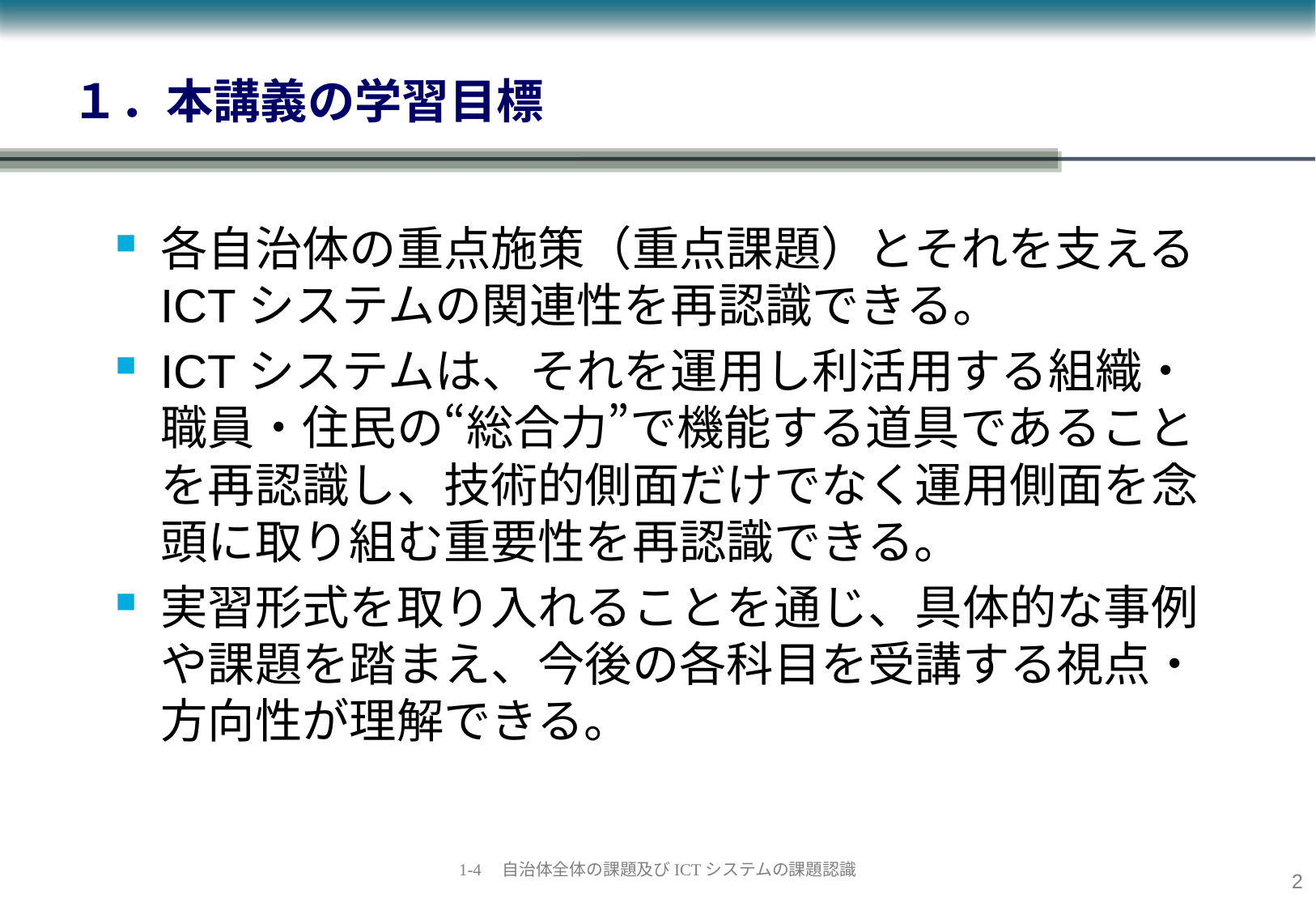

# １．本講義の学習目標
各自治体の重点施策（重点課題）とそれを支えるICTシステムの関連性を再認識できる。
ICTシステムは、それを運用し利活用する組織・職員・住民の“総合力”で機能する道具であることを再認識し、技術的側面だけでなく運用側面を念頭に取り組む重要性を再認識できる。
実習形式を取り入れることを通じ、具体的な事例や課題を踏まえ、今後の各科目を受講する視点・方向性が理解できる。

2
1-4　自治体全体の課題及びICTシステムの課題認識